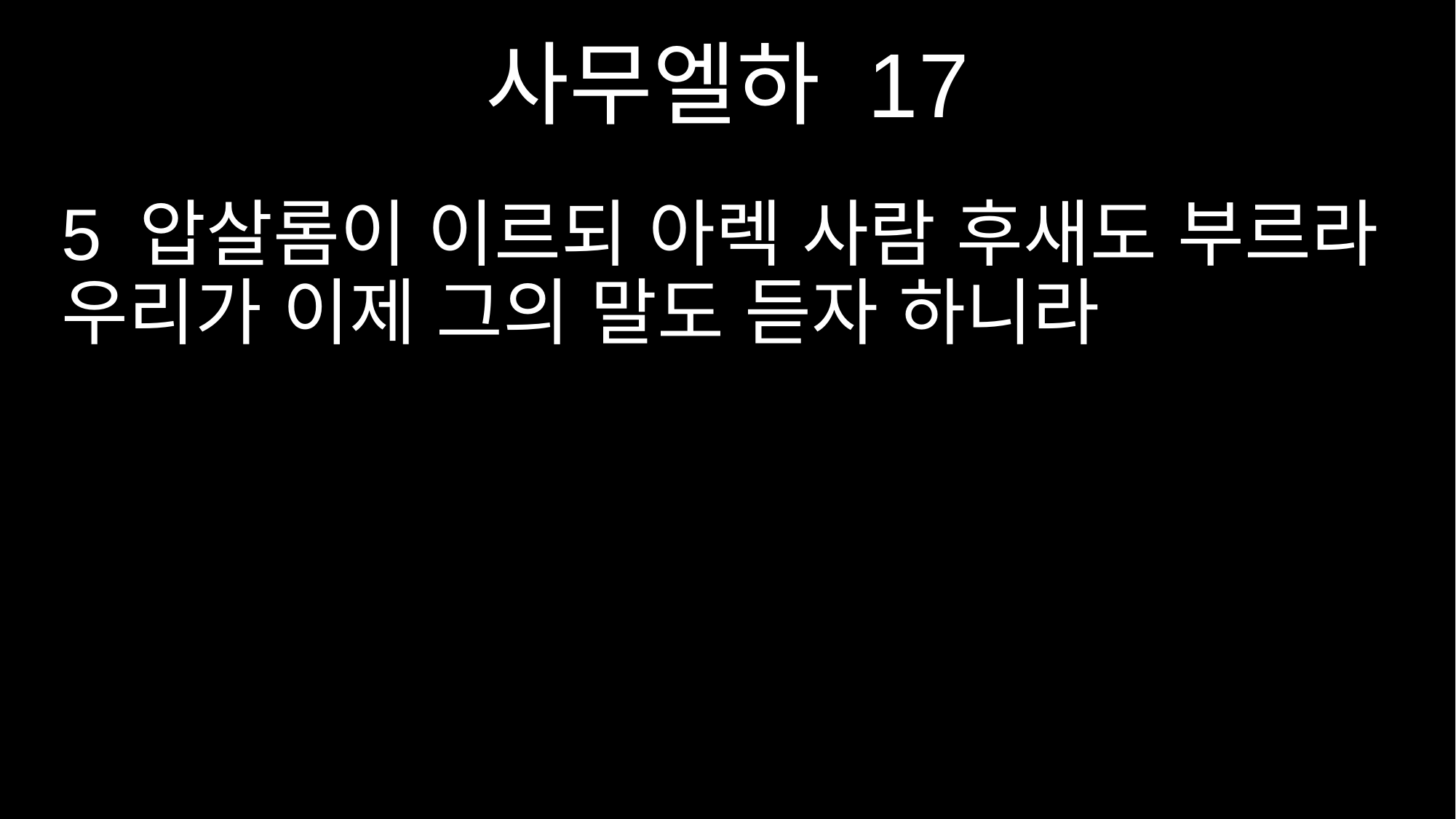

사무엘하 17
5 압살롬이 이르되 아렉 사람 후새도 부르라 우리가 이제 그의 말도 듣자 하니라